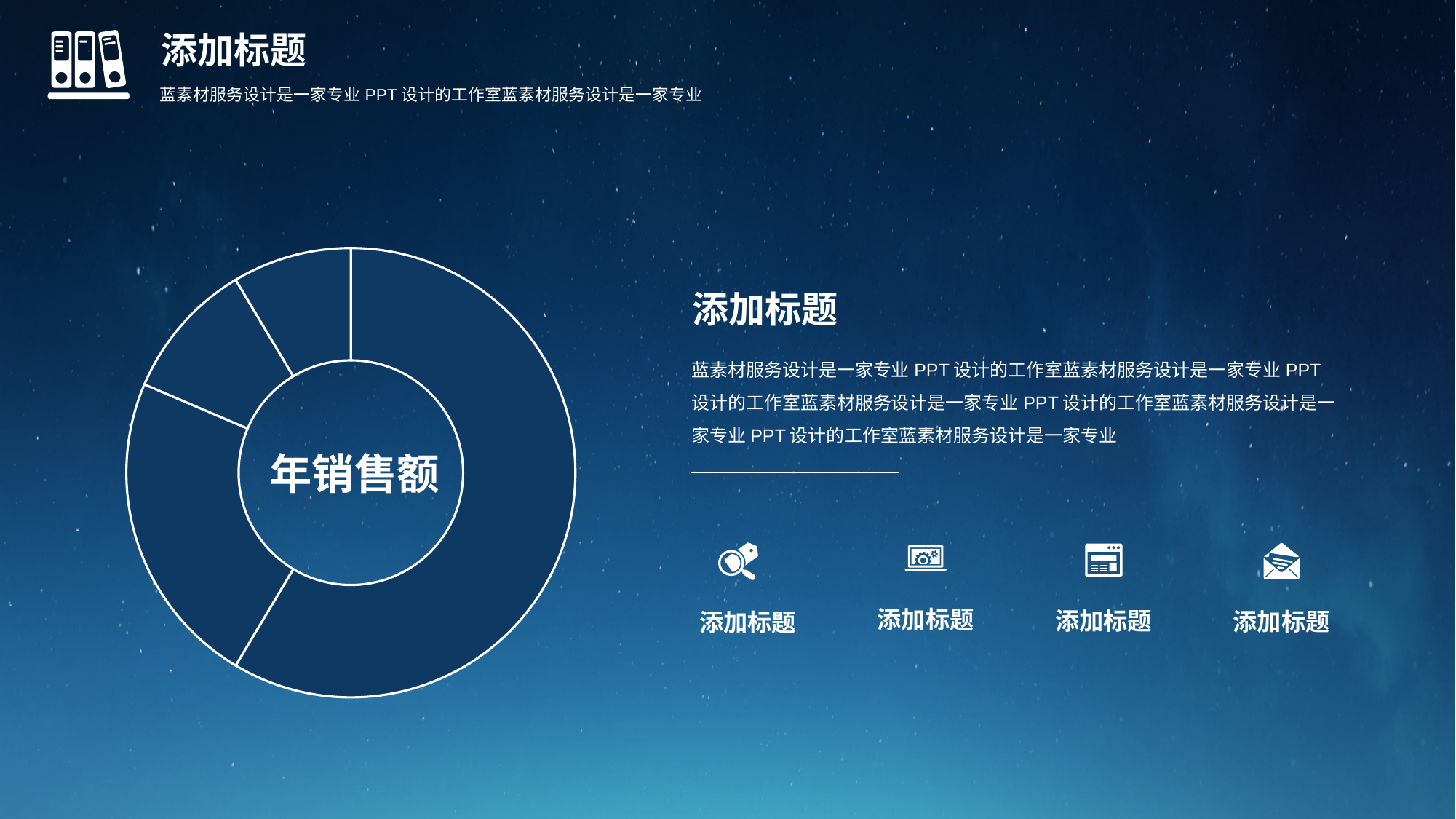

添加标题
蓝素材服务设计是一家专业PPT设计的工作室蓝素材服务设计是一家专业

### Chart

| Category | 销售额 |
|---|---|
| 第一季度 | 8.2 |
| 第二季度 | 3.2 |
| 第三季度 | 1.4 |
| 第四季度 | 1.2 |
添加标题
蓝素材服务设计是一家专业PPT设计的工作室蓝素材服务设计是一家专业PPT设计的工作室蓝素材服务设计是一家专业PPT设计的工作室蓝素材服务设计是一家专业PPT设计的工作室蓝素材服务设计是一家专业
年销售额

添加标题

添加标题

添加标题

添加标题